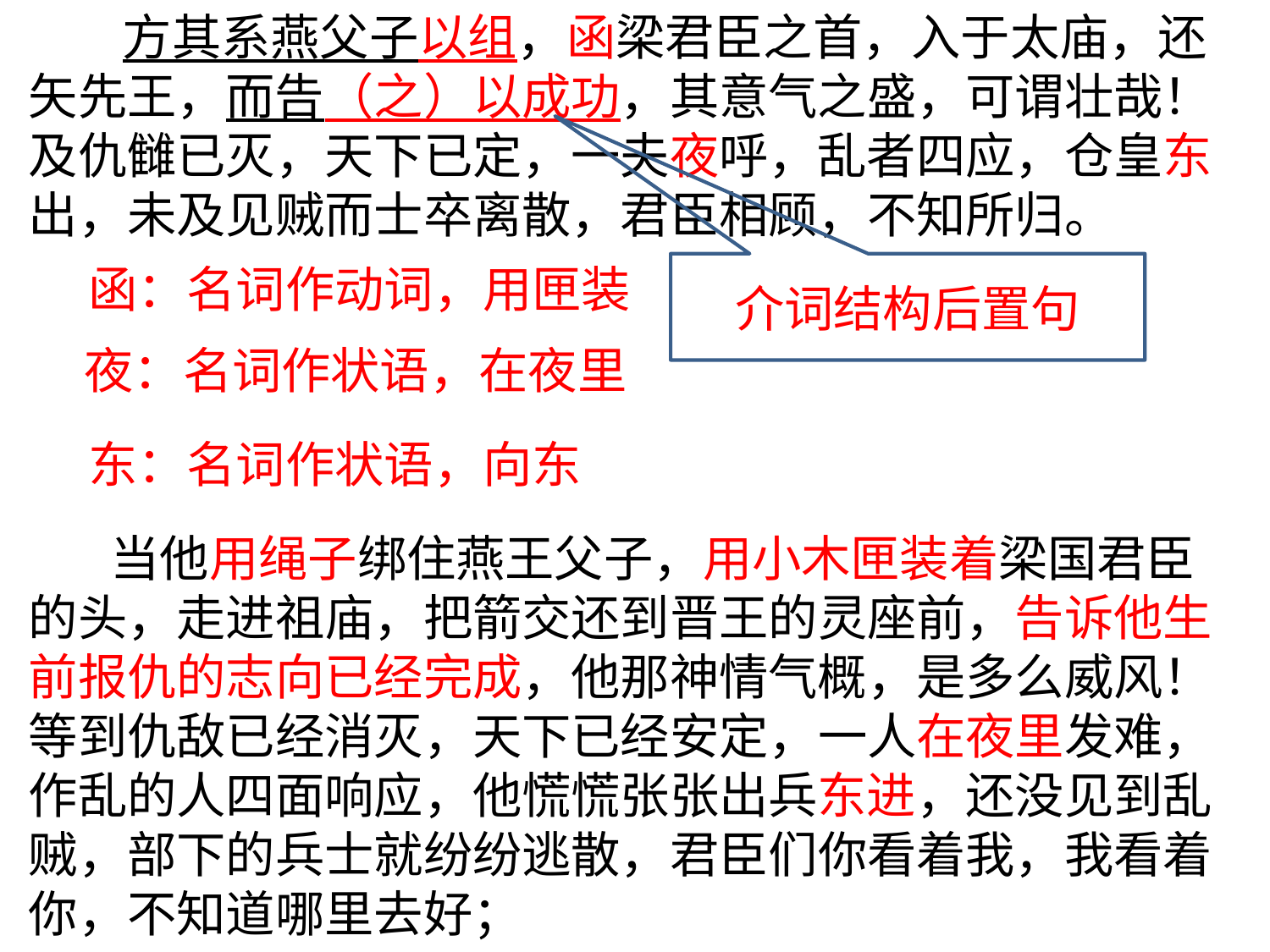

方其系燕父子以组，函梁君臣之首，入于太庙，还矢先王，而告（之）以成功，其意气之盛，可谓壮哉！及仇雠已灭，天下已定，一夫夜呼，乱者四应，仓皇东出，未及见贼而士卒离散，君臣相顾，不知所归。
函：名词作动词，用匣装
介词结构后置句
夜：名词作状语，在夜里
东：名词作状语，向东
　       当他用绳子绑住燕王父子，用小木匣装着梁国君臣的头，走进祖庙，把箭交还到晋王的灵座前，告诉他生前报仇的志向已经完成，他那神情气概，是多么威风！等到仇敌已经消灭，天下已经安定，一人在夜里发难，作乱的人四面响应，他慌慌张张出兵东进，还没见到乱贼，部下的兵士就纷纷逃散，君臣们你看着我，我看着你，不知道哪里去好；